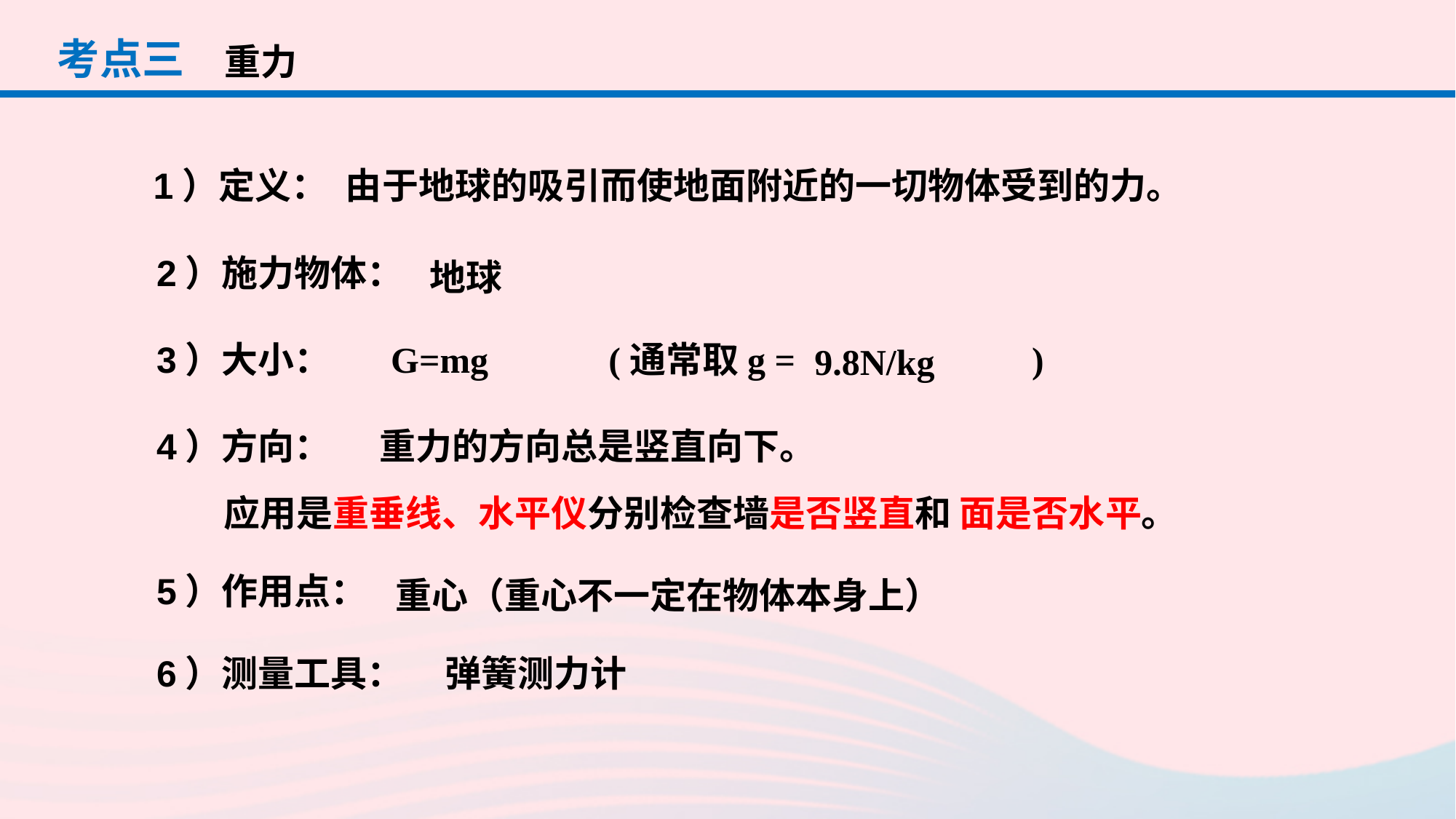

考点三
重力
1）定义：
由于地球的吸引而使地面附近的一切物体受到的力。
2）施力物体：
地球
3）大小：
G=mg
(通常取g =                          )
9.8N/kg
4）方向：
重力的方向总是竖直向下。
应用是重垂线、水平仪分别检查墙是否竖直和 面是否水平。
5）作用点：
重心（重心不一定在物体本身上）
6）测量工具：
弹簧测力计